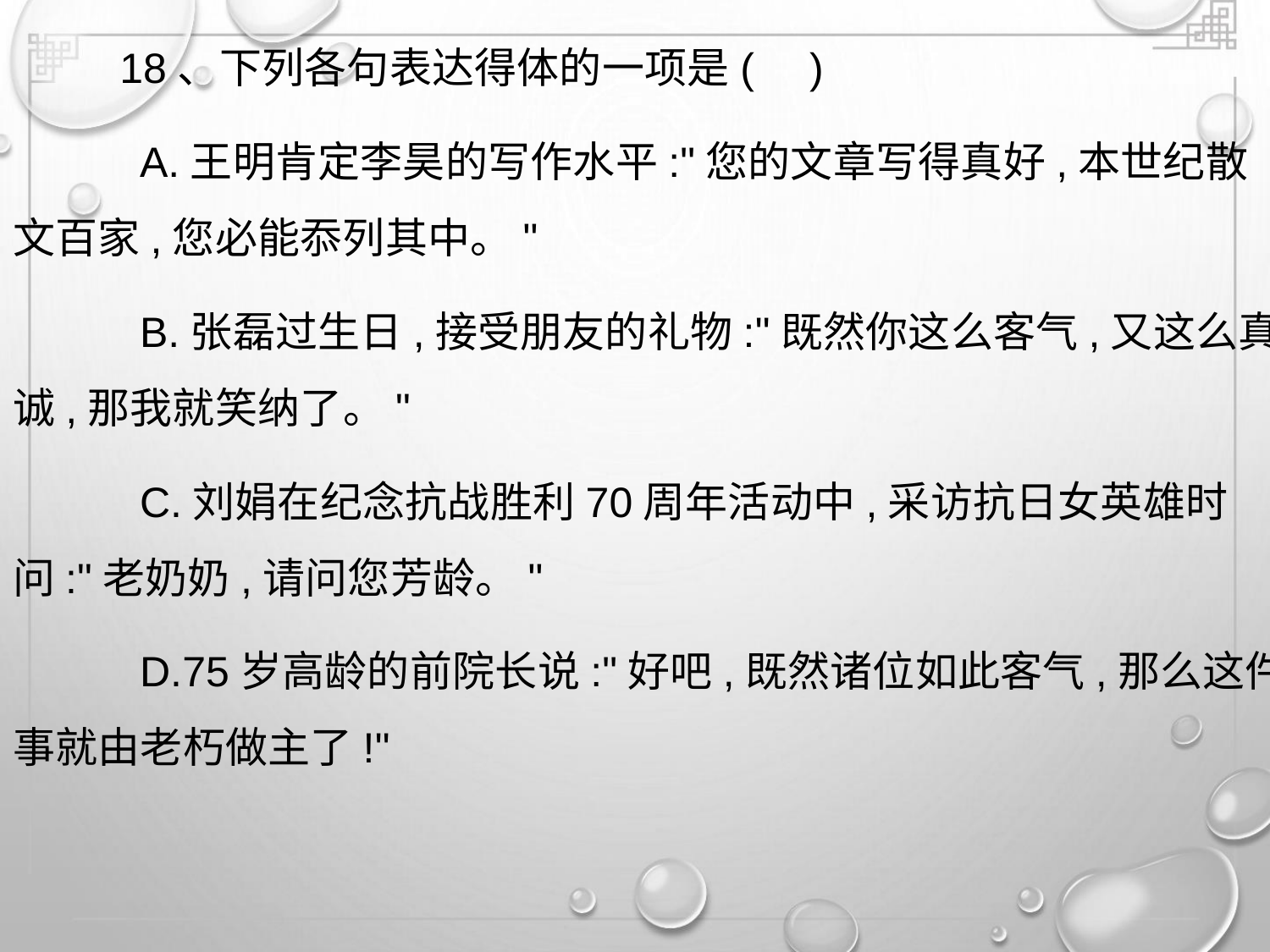

18、下列各句表达得体的一项是( )
A.王明肯定李昊的写作水平:"您的文章写得真好,本世纪散
文百家,您必能忝列其中。"
B.张磊过生日,接受朋友的礼物:"既然你这么客气,又这么真
诚,那我就笑纳了。"
C.刘娟在纪念抗战胜利70周年活动中,采访抗日女英雄时
问:"老奶奶,请问您芳龄。"
D.75岁高龄的前院长说:"好吧,既然诸位如此客气,那么这件
事就由老朽做主了!"